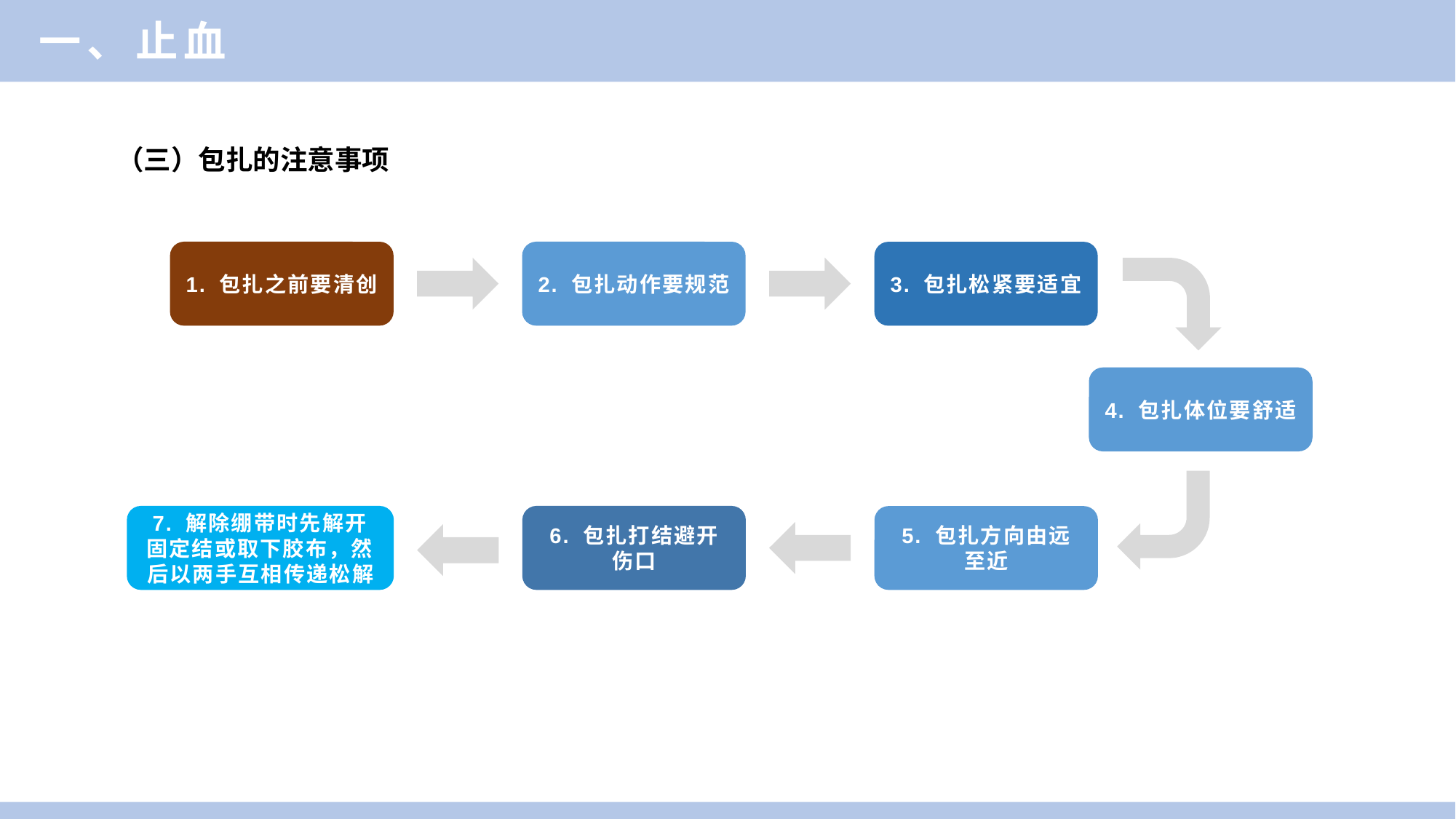

一、止血
（三）包扎的注意事项
1. 包扎之前要清创

2. 包扎动作要规范

3. 包扎松紧要适宜

7. 解除绷带时先解开固定结或取下胶布，然后以两手互相传递松解

6. 包扎打结避开
伤口

5. 包扎方向由远
至近
4. 包扎体位要舒适